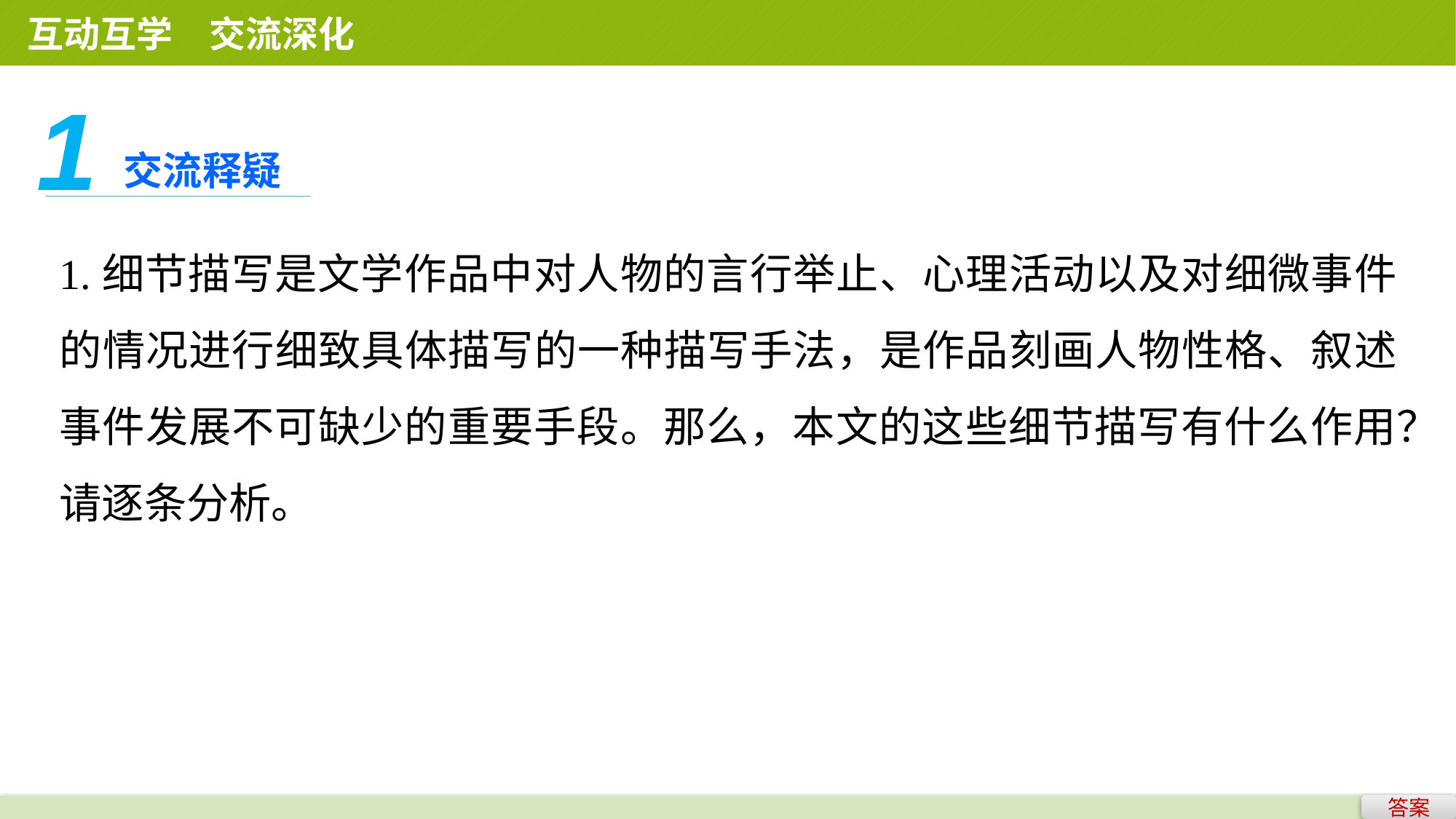

互动互学　交流深化
1
交流释疑
1.细节描写是文学作品中对人物的言行举止、心理活动以及对细微事件的情况进行细致具体描写的一种描写手法，是作品刻画人物性格、叙述事件发展不可缺少的重要手段。那么，本文的这些细节描写有什么作用？请逐条分析。
答案